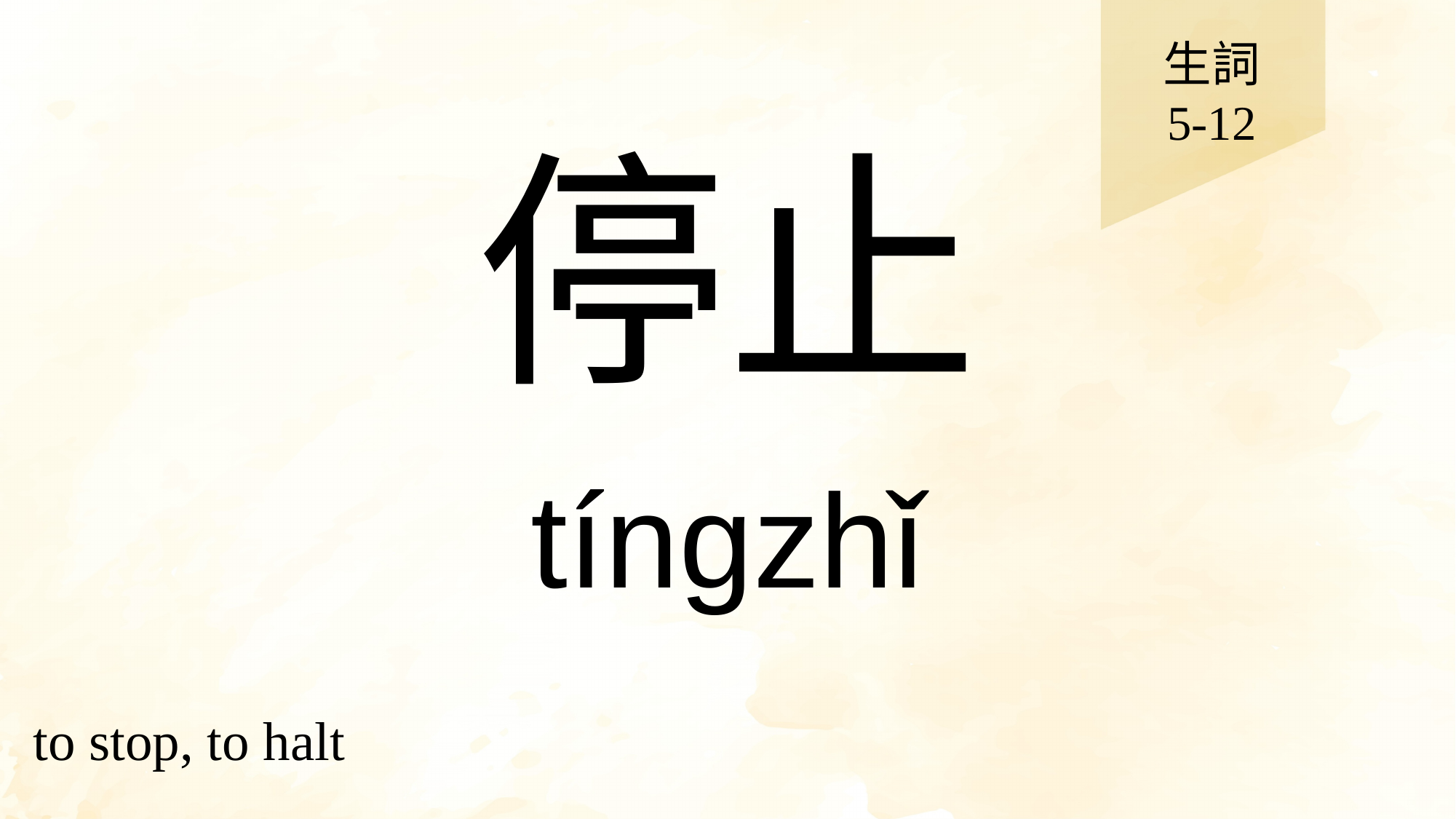

生詞
5-12
# 停止
tíngzhǐ
to stop, to halt